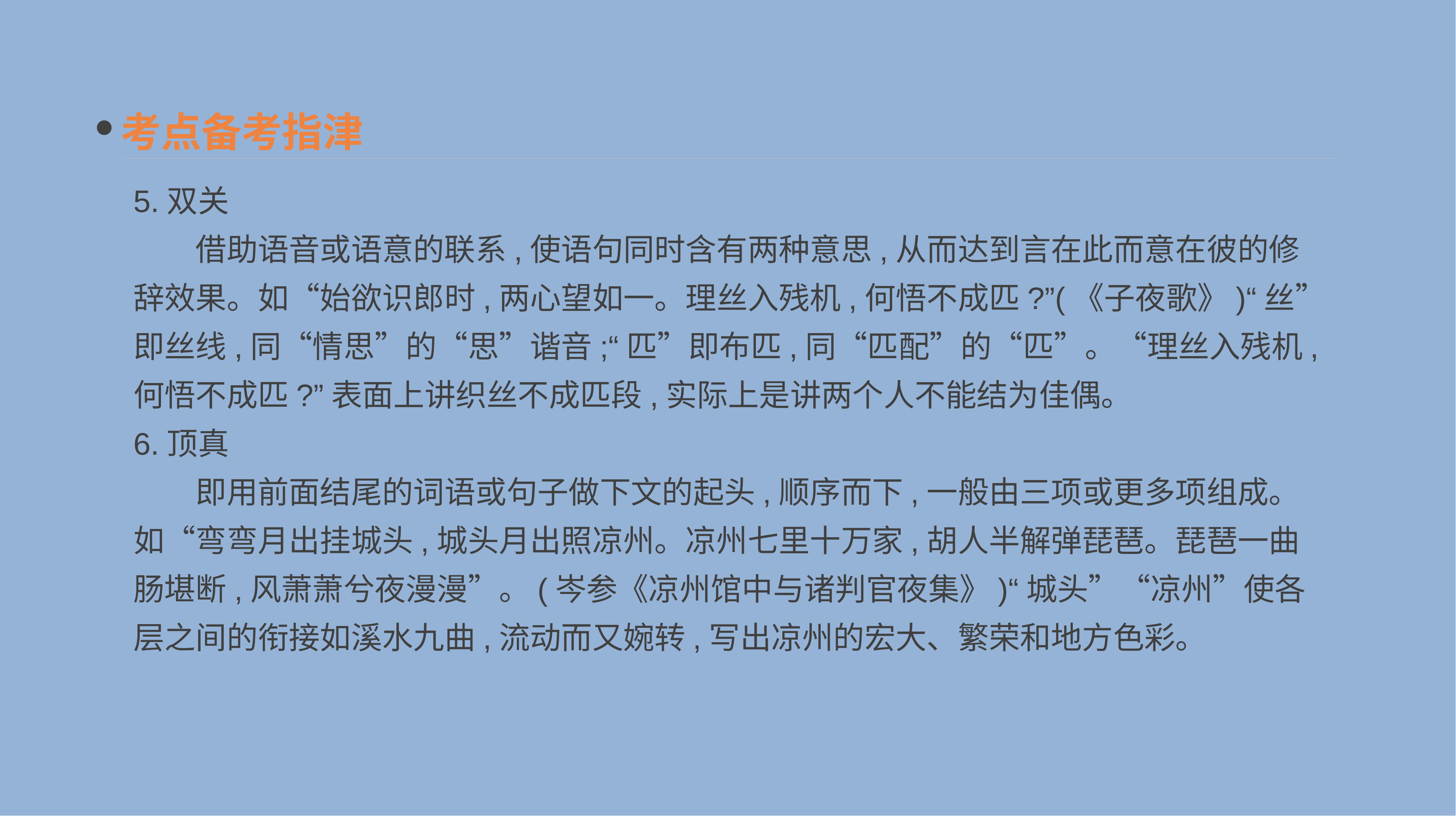

考点备考指津

5.双关
　　借助语音或语意的联系,使语句同时含有两种意思,从而达到言在此而意在彼的修辞效果。如“始欲识郎时,两心望如一。理丝入残机,何悟不成匹?”(《子夜歌》)“丝”即丝线,同“情思”的“思”谐音;“匹”即布匹,同“匹配”的“匹”。“理丝入残机,何悟不成匹?”表面上讲织丝不成匹段,实际上是讲两个人不能结为佳偶。
6.顶真
　　即用前面结尾的词语或句子做下文的起头,顺序而下,一般由三项或更多项组成。如“弯弯月出挂城头,城头月出照凉州。凉州七里十万家,胡人半解弹琵琶。琵琶一曲肠堪断,风萧萧兮夜漫漫”。(岑参《凉州馆中与诸判官夜集》)“城头”“凉州”使各层之间的衔接如溪水九曲,流动而又婉转,写出凉州的宏大、繁荣和地方色彩。